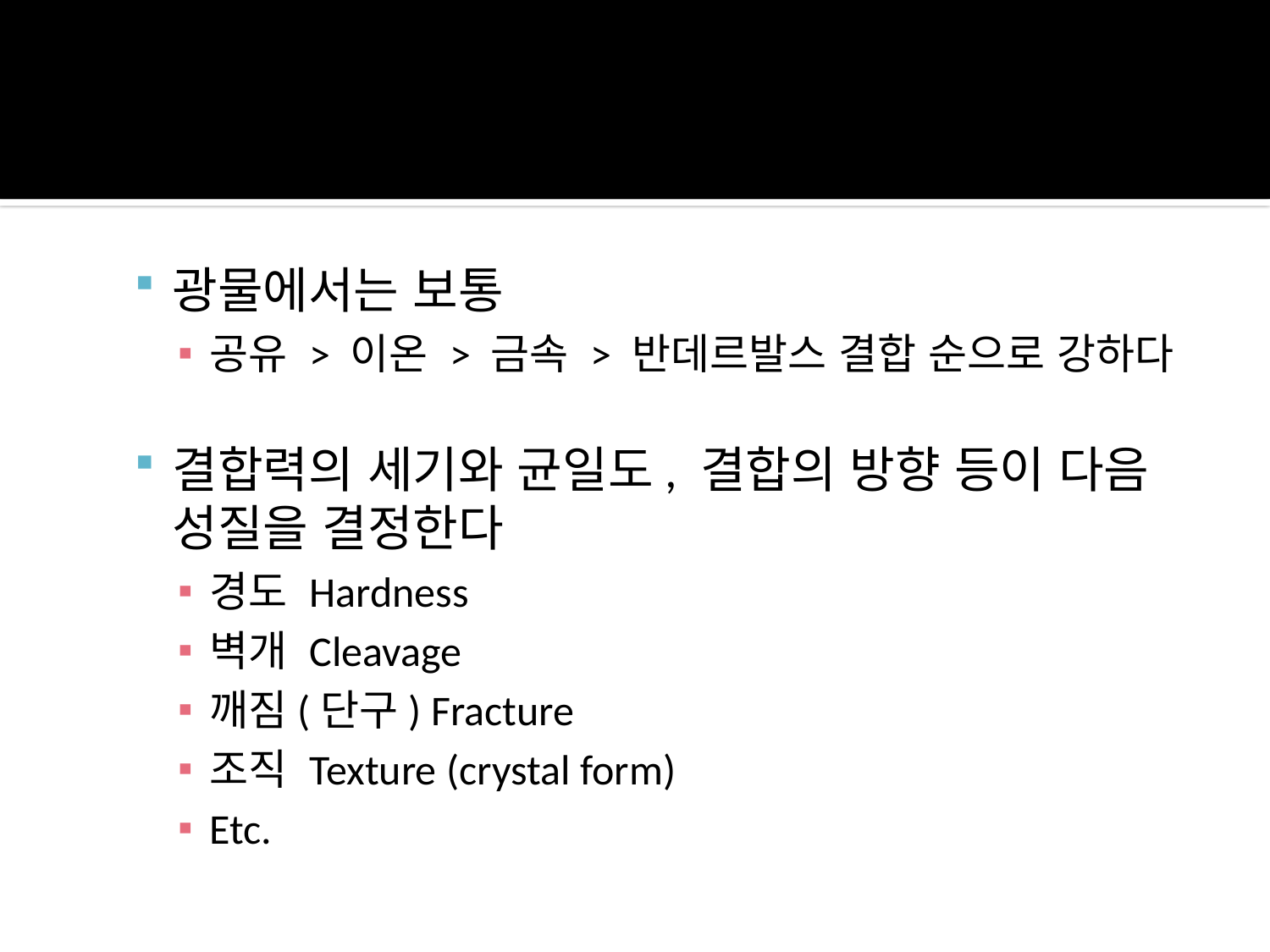

광물에서는 보통
공유 > 이온 > 금속 > 반데르발스 결합 순으로 강하다
결합력의 세기와 균일도, 결합의 방향 등이 다음 성질을 결정한다
경도 Hardness
벽개 Cleavage
깨짐(단구) Fracture
조직 Texture (crystal form)
Etc.